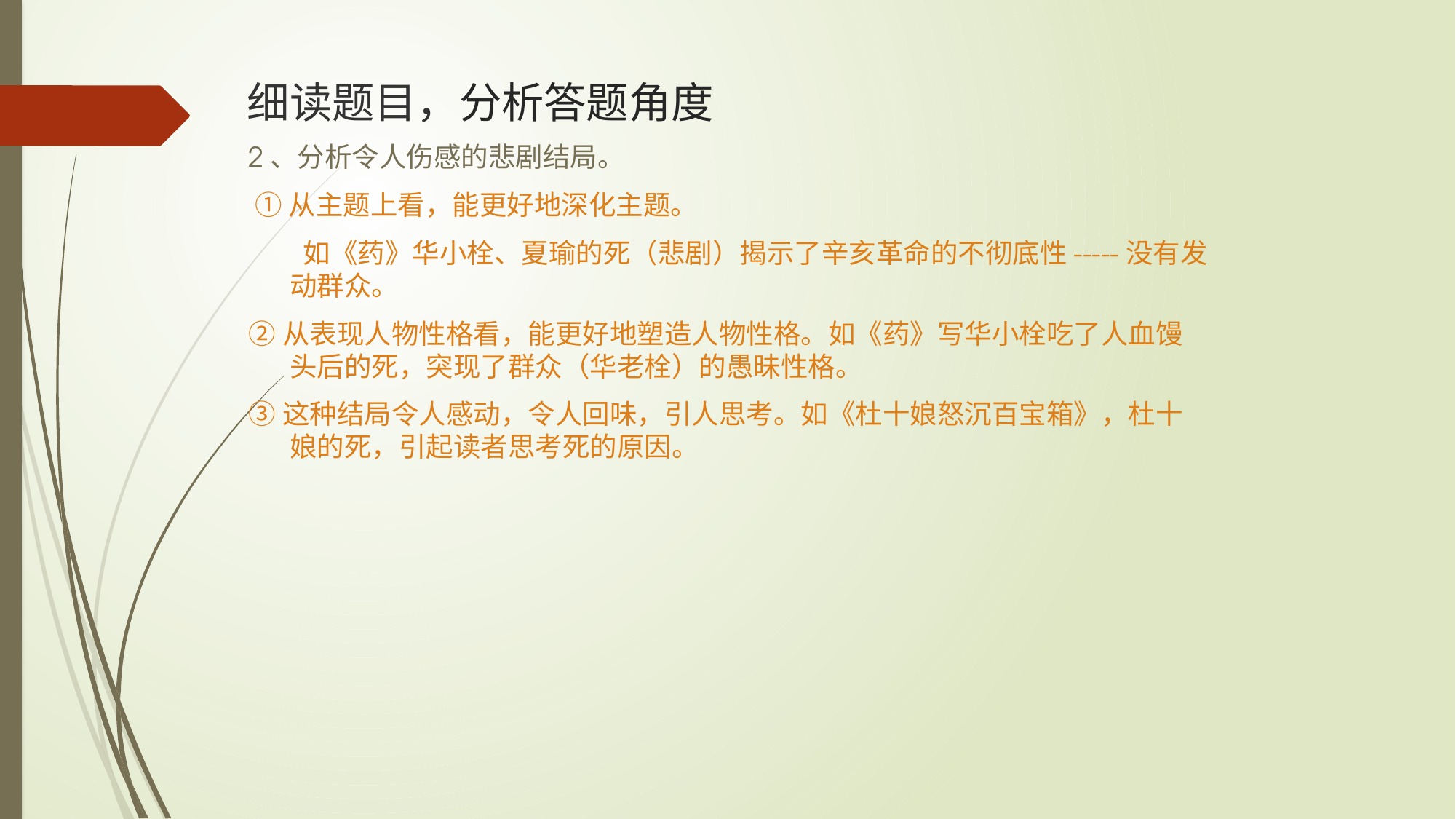

# 细读题目，分析答题角度
2、分析令人伤感的悲剧结局。
 ①从主题上看，能更好地深化主题。
　　如《药》华小栓、夏瑜的死（悲剧）揭示了辛亥革命的不彻底性-----没有发动群众。
②从表现人物性格看，能更好地塑造人物性格。如《药》写华小栓吃了人血馒头后的死，突现了群众（华老栓）的愚昧性格。
③这种结局令人感动，令人回味，引人思考。如《杜十娘怒沉百宝箱》，杜十娘的死，引起读者思考死的原因。